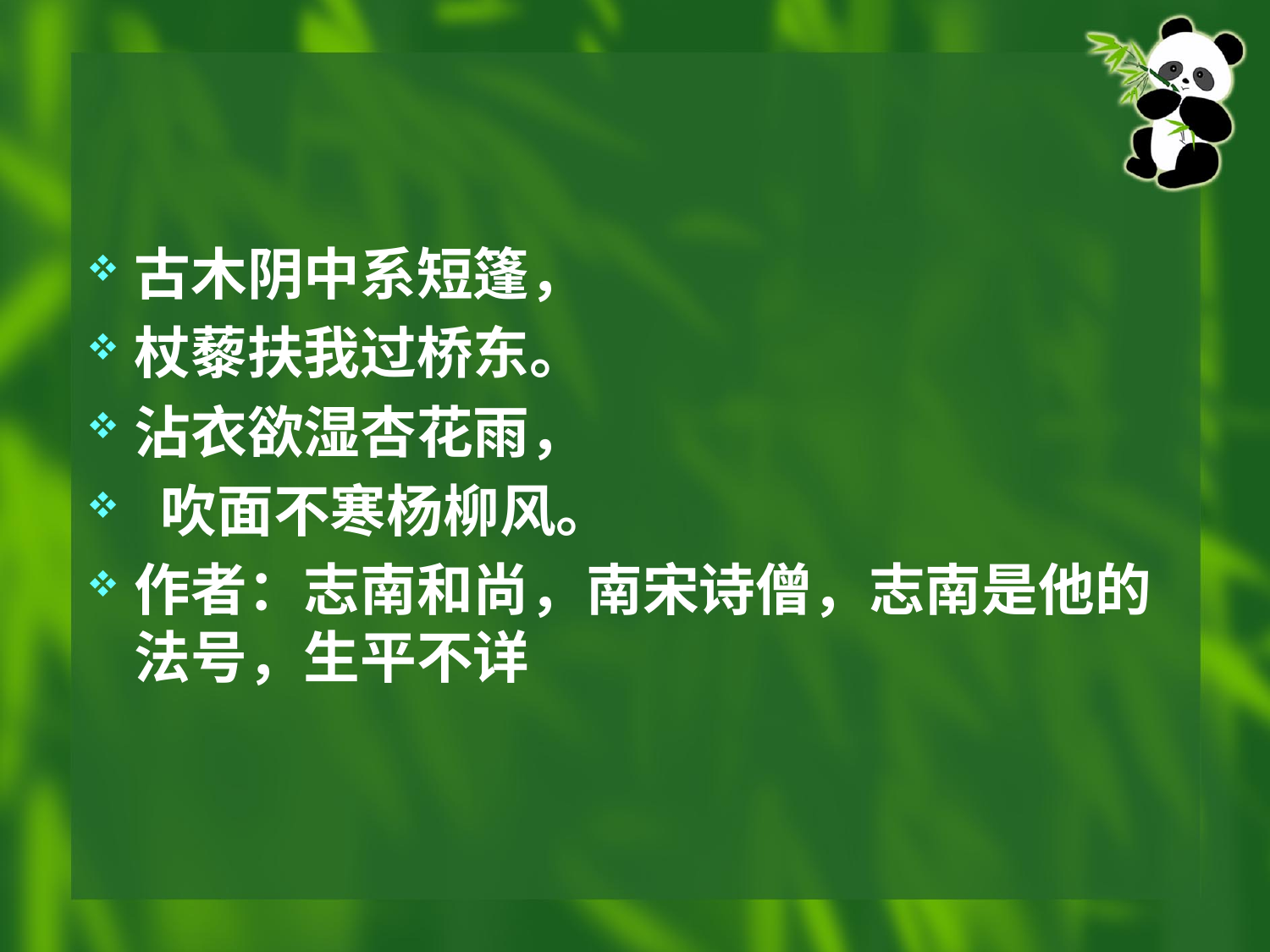

#
古木阴中系短篷，
杖藜扶我过桥东。
沾衣欲湿杏花雨，
 吹面不寒杨柳风。
作者：志南和尚，南宋诗僧，志南是他的法号，生平不详